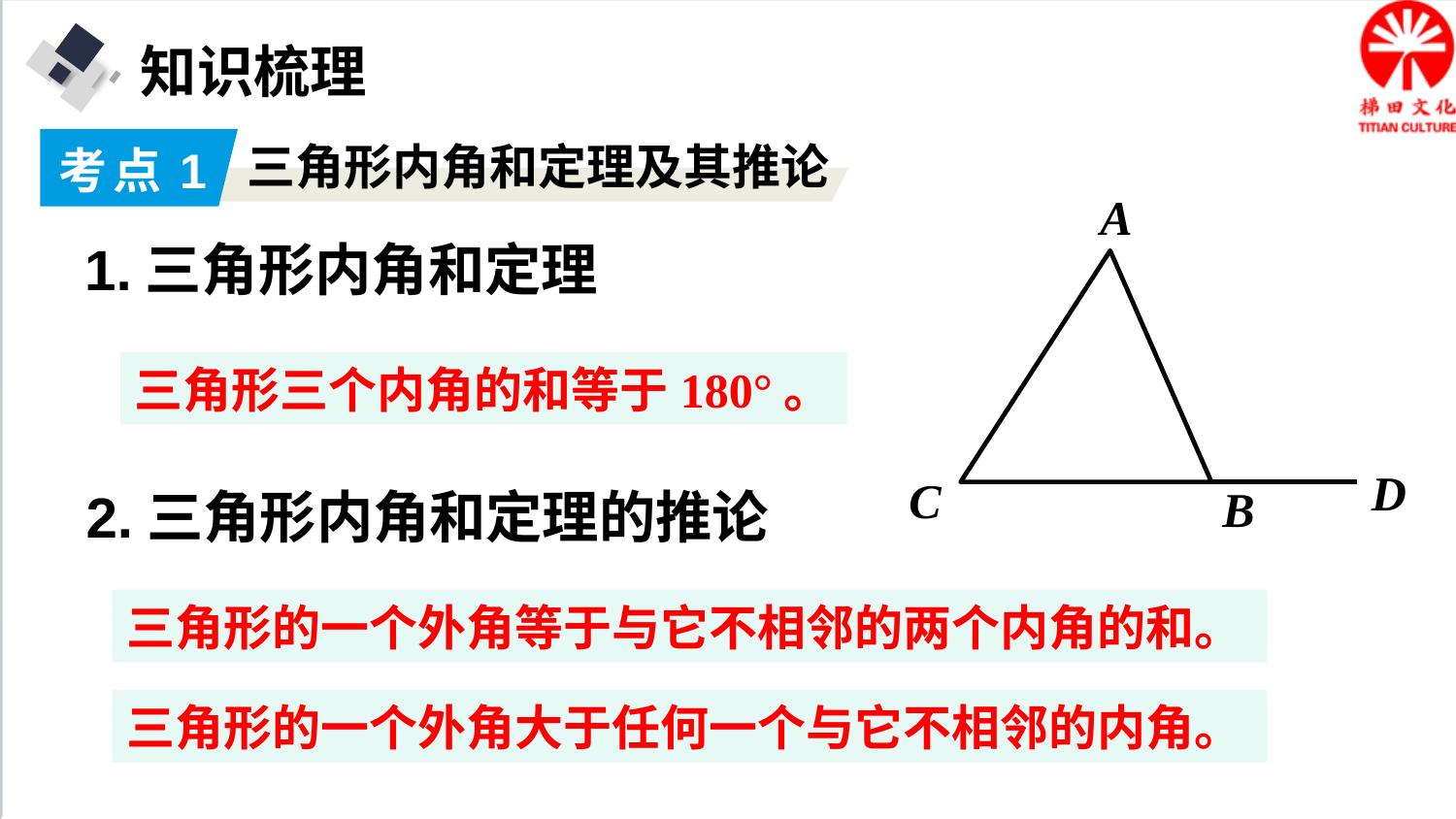

知识梳理

考点1

三角形内角和定理及其推论
A

C
B
1.三角形内角和定理
三角形三个内角的和等于180°。
D
2.三角形内角和定理的推论
三角形的一个外角等于与它不相邻的两个内角的和。
三角形的一个外角大于任何一个与它不相邻的内角。